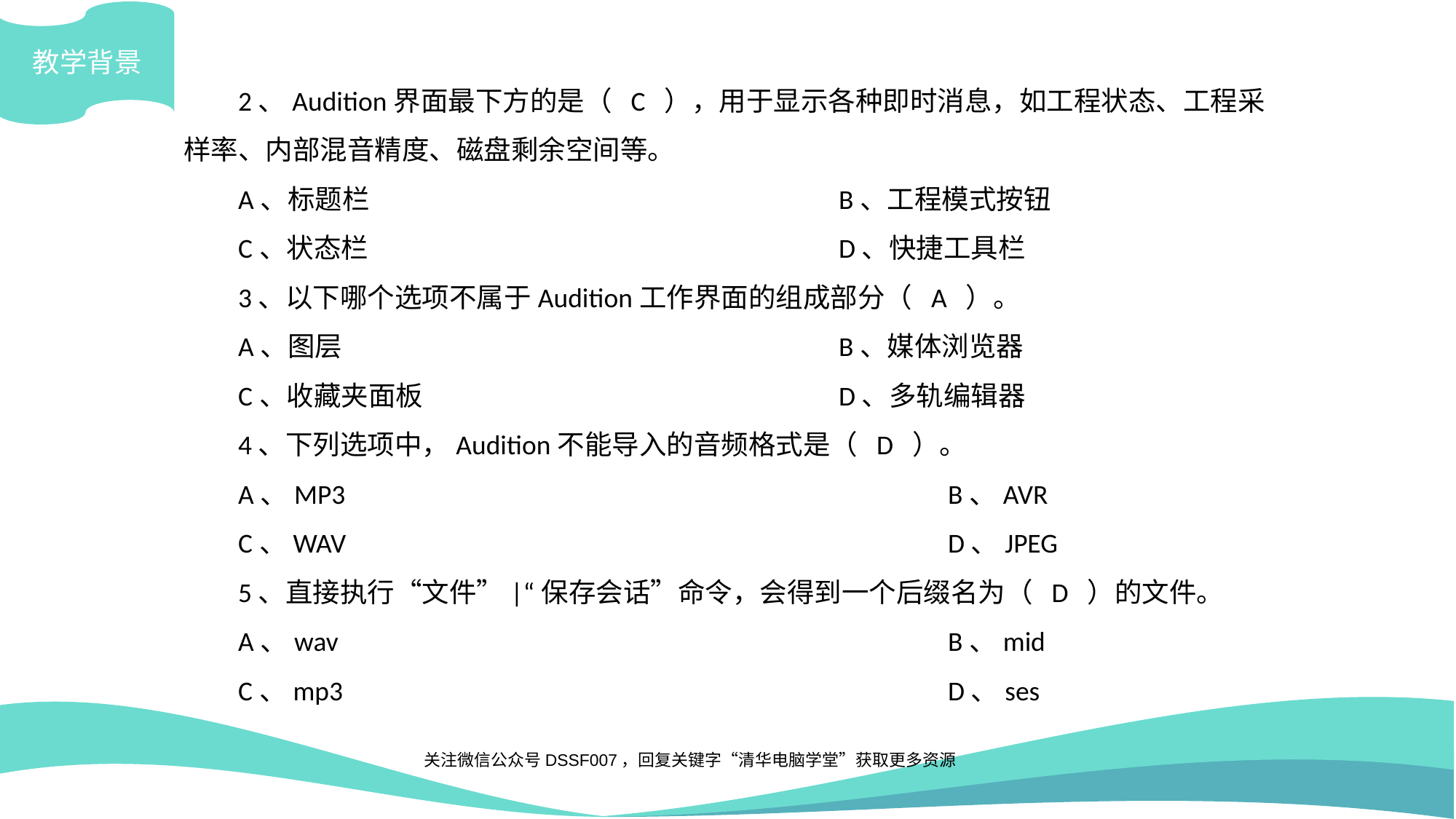

教学背景
2、Audition界面最下方的是（  C  ），用于显示各种即时消息，如工程状态、工程采样率、内部混音精度、磁盘剩余空间等。
A、标题栏					B、工程模式按钮
C、状态栏					D、快捷工具栏
3、以下哪个选项不属于Audition工作界面的组成部分（  A  ）。
A、图层					B、媒体浏览器
C、收藏夹面板				D、多轨编辑器
4、下列选项中，Audition不能导入的音频格式是（  D  ）。
A、MP3						B、AVR
C、WAV						D、JPEG
5、直接执行“文件”|“保存会话”命令，会得到一个后缀名为（  D  ）的文件。
A、wav						B、mid
C、mp3						D、ses